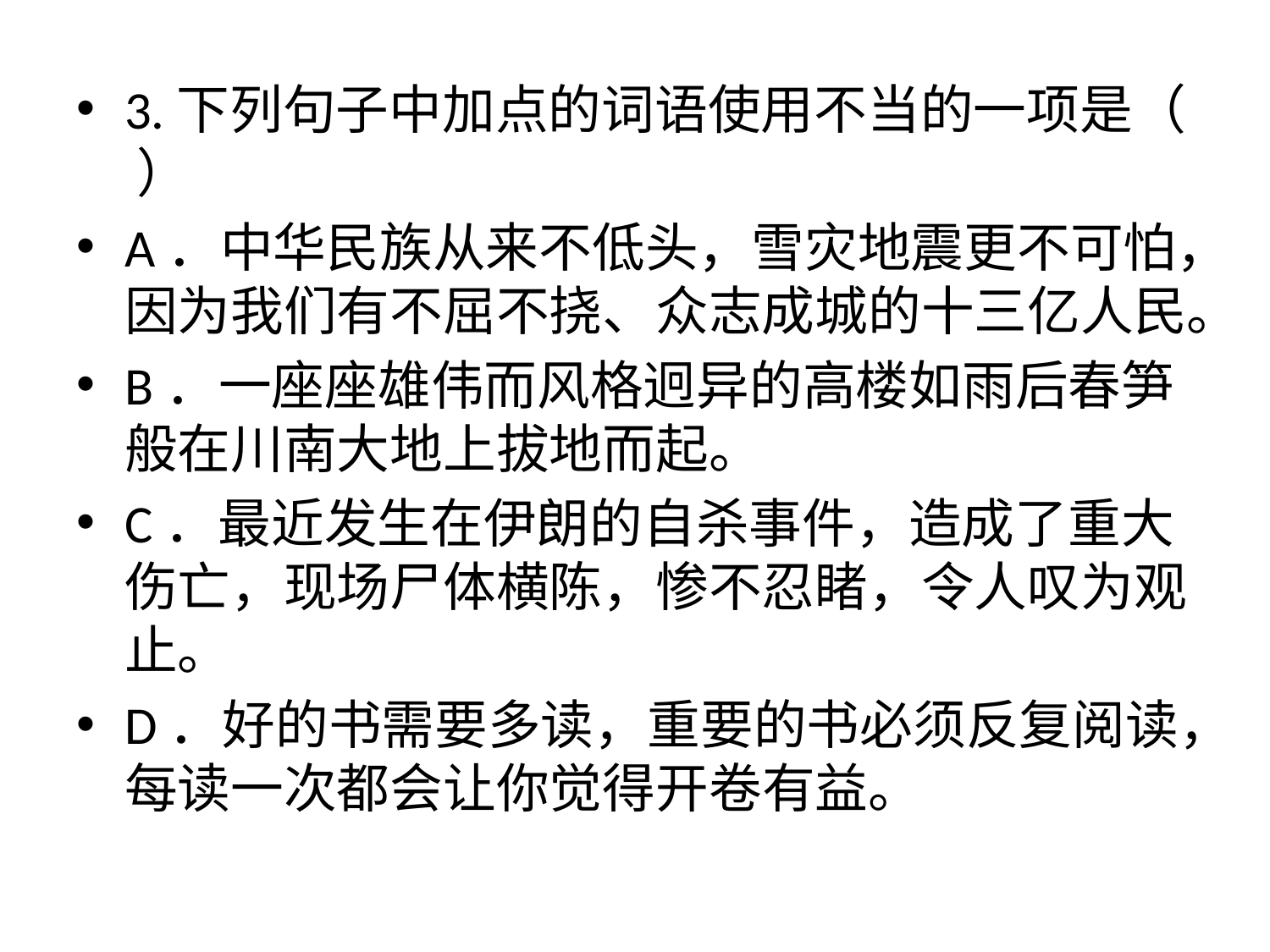

3.下列句子中加点的词语使用不当的一项是（  ）
A．中华民族从来不低头，雪灾地震更不可怕，因为我们有不屈不挠、众志成城的十三亿人民。
B．一座座雄伟而风格迥异的高楼如雨后春笋般在川南大地上拔地而起。
C．最近发生在伊朗的自杀事件，造成了重大伤亡，现场尸体横陈，惨不忍睹，令人叹为观止。
D．好的书需要多读，重要的书必须反复阅读，每读一次都会让你觉得开卷有益。